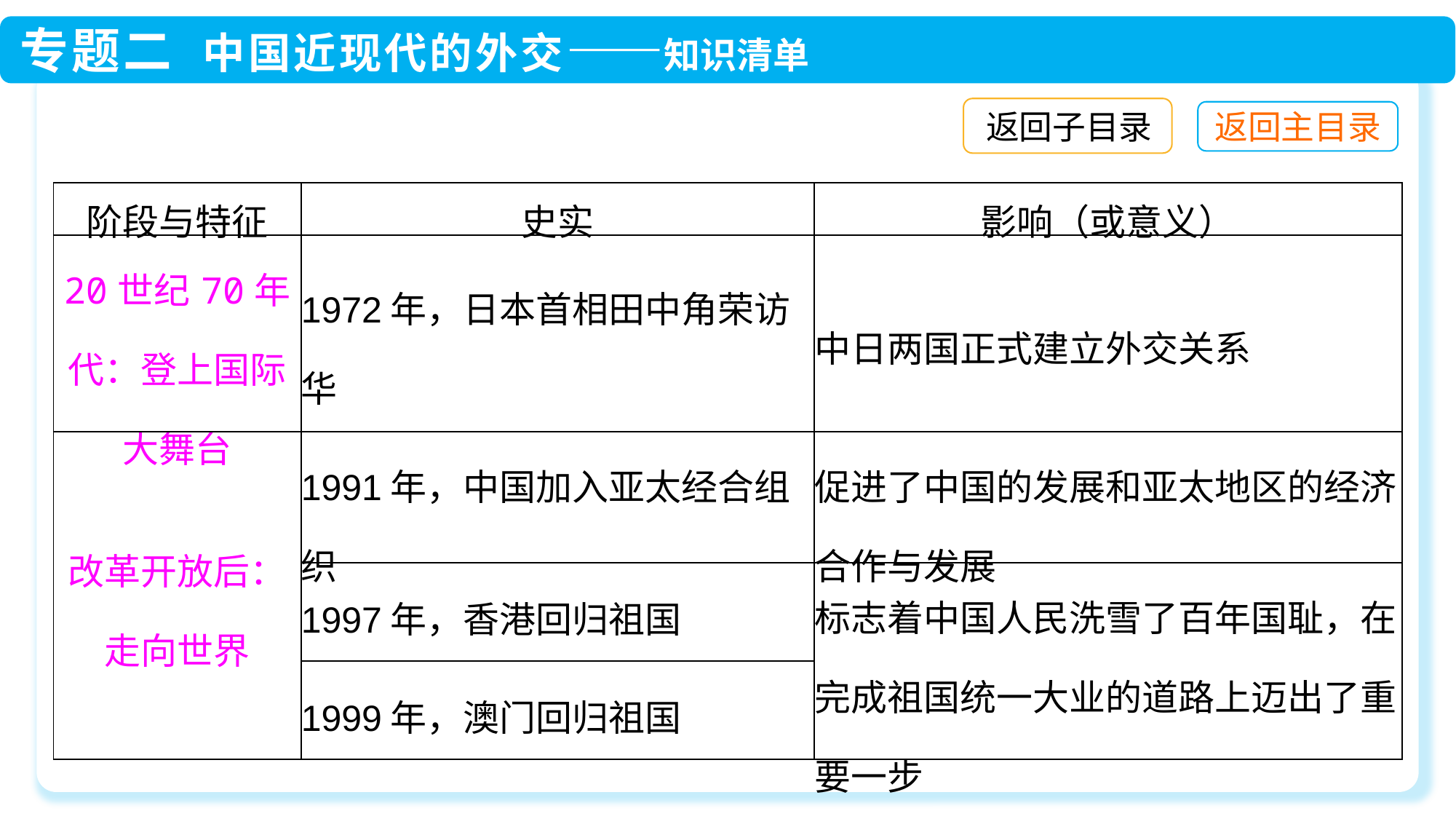

返回子目录
| 阶段与特征 | 史实 | 影响（或意义） |
| --- | --- | --- |
| 20世纪70年代：登上国际大舞台 | 1972年，日本首相田中角荣访华 | 中日两国正式建立外交关系 |
| 改革开放后：走向世界 | 1991年，中国加入亚太经合组织 | 促进了中国的发展和亚太地区的经济合作与发展 |
|  | 1997年，香港回归祖国 | 标志着中国人民洗雪了百年国耻，在完成祖国统一大业的道路上迈出了重要一步 |
|  | 1999年，澳门回归祖国 |  |